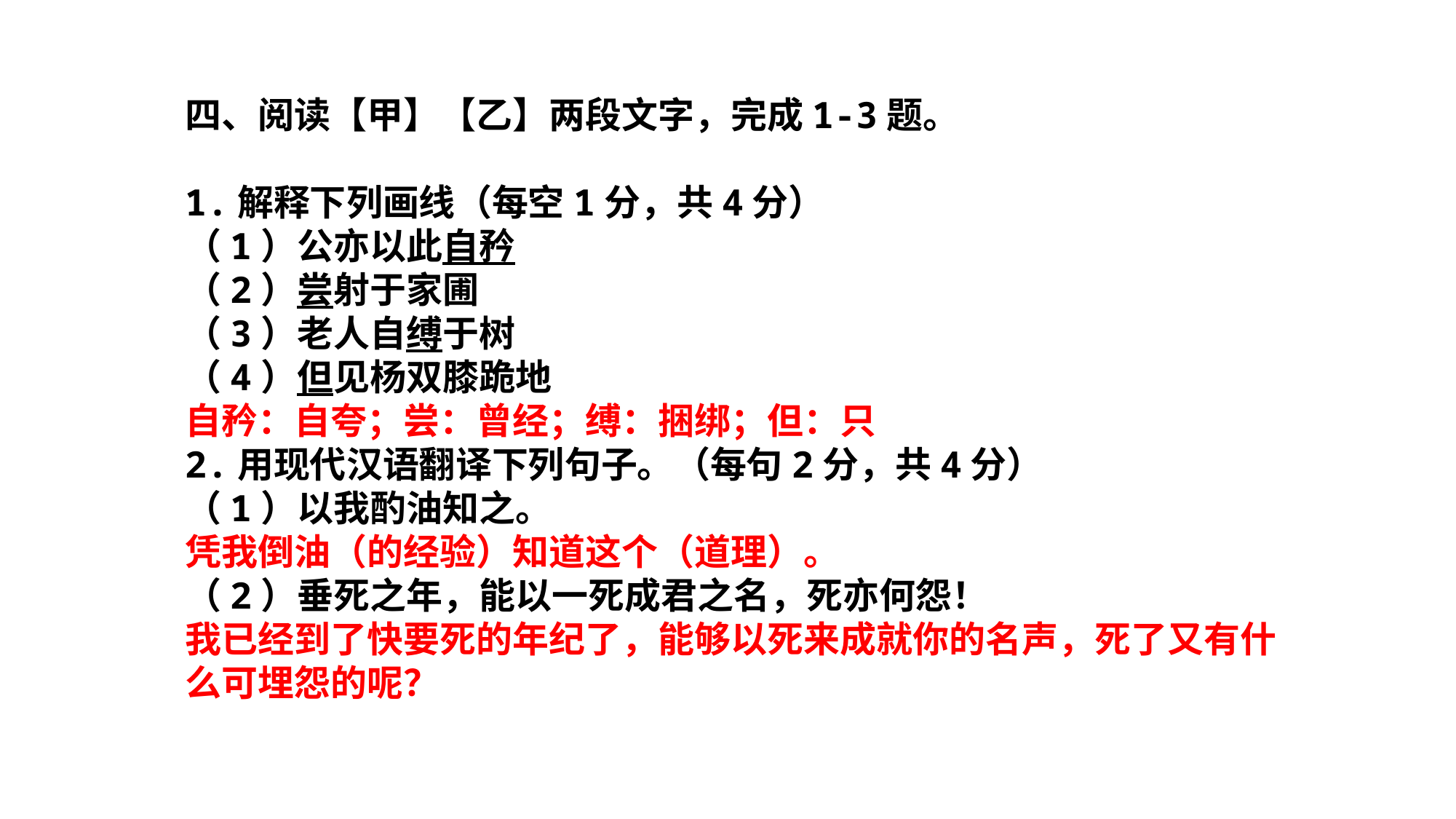

四、阅读【甲】【乙】两段文字，完成1-3题。

1.解释下列画线（每空1分，共4分）
（1）公亦以此自矜
（2）尝射于家圃
（3）老人自缚于树
（4）但见杨双膝跪地
自矜：自夸；尝：曾经；缚：捆绑；但：只
2.用现代汉语翻译下列句子。（每句2分，共4分）
（1）以我酌油知之。
凭我倒油（的经验）知道这个（道理）。
（2）垂死之年，能以一死成君之名，死亦何怨！
我已经到了快要死的年纪了，能够以死来成就你的名声，死了又有什么可埋怨的呢？